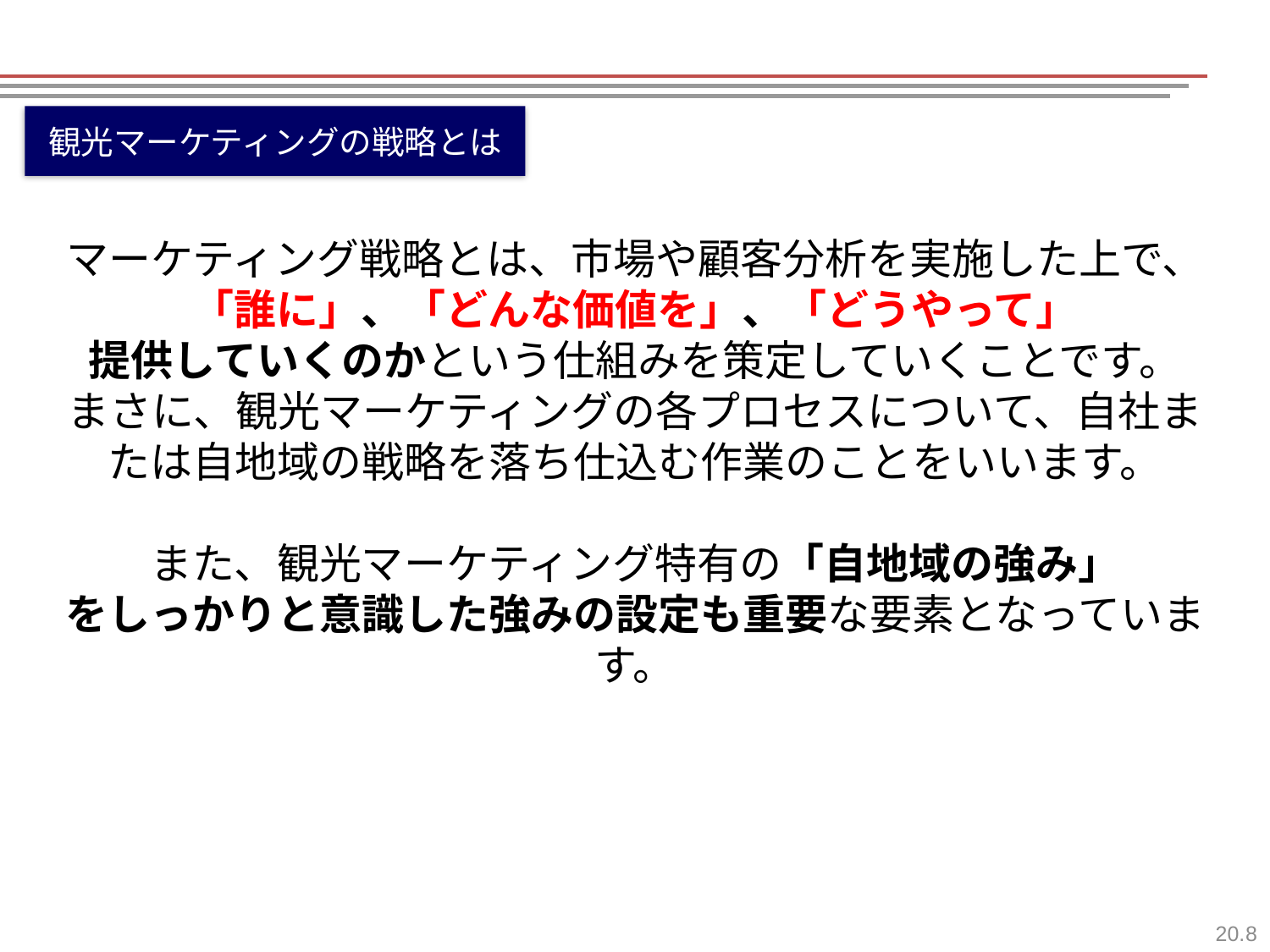

観光マーケティングの戦略とは
マーケティング戦略とは、市場や顧客分析を実施した上で、
「誰に」、「どんな価値を」、「どうやって」
提供していくのかという仕組みを策定していくことです。
まさに、観光マーケティングの各プロセスについて、自社または自地域の戦略を落ち仕込む作業のことをいいます。

また、観光マーケティング特有の「自地域の強み」
をしっかりと意識した強みの設定も重要な要素となっています。

8